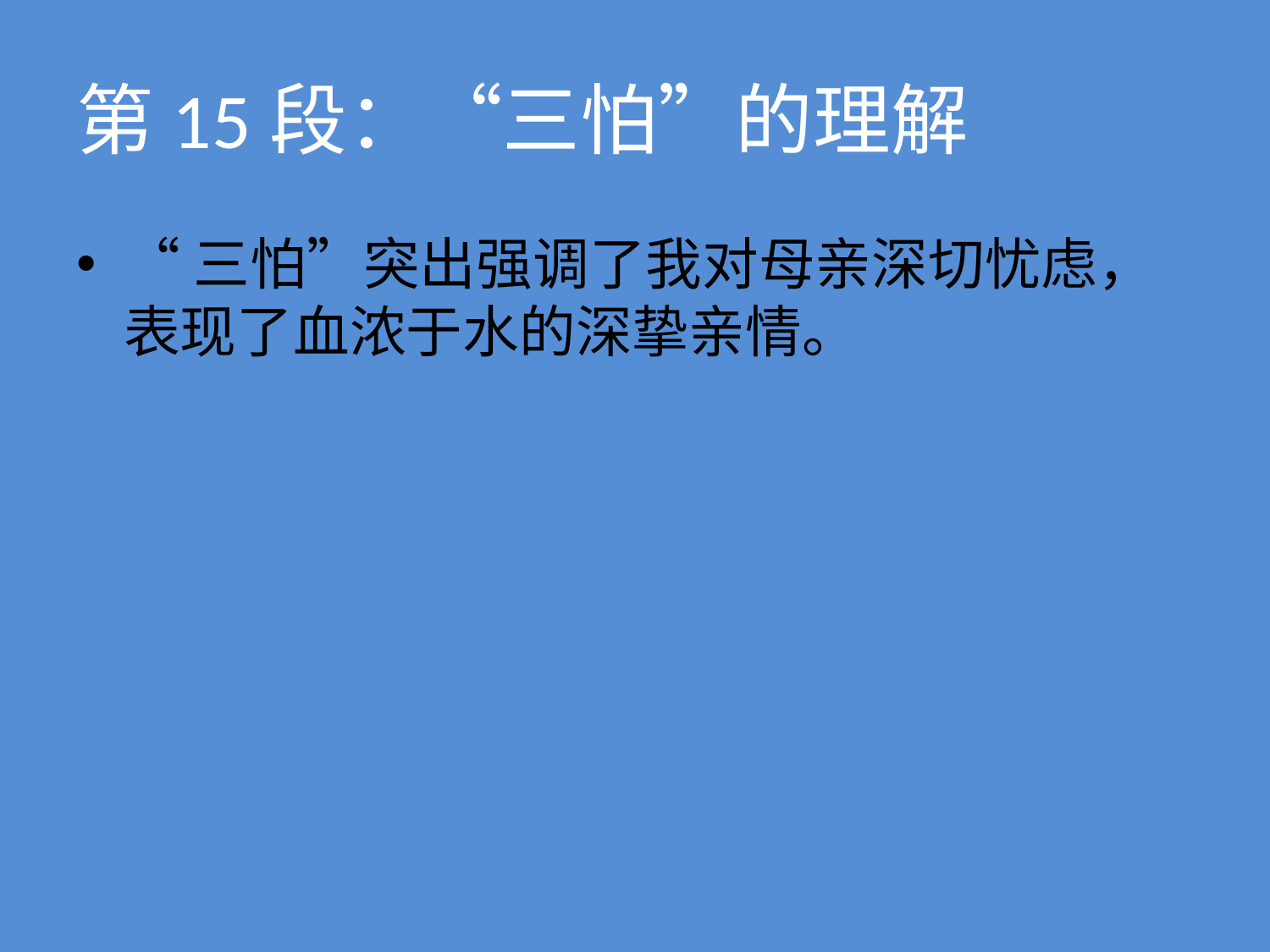

# 第15段：“三怕”的理解
“三怕”突出强调了我对母亲深切忧虑，表现了血浓于水的深挚亲情。